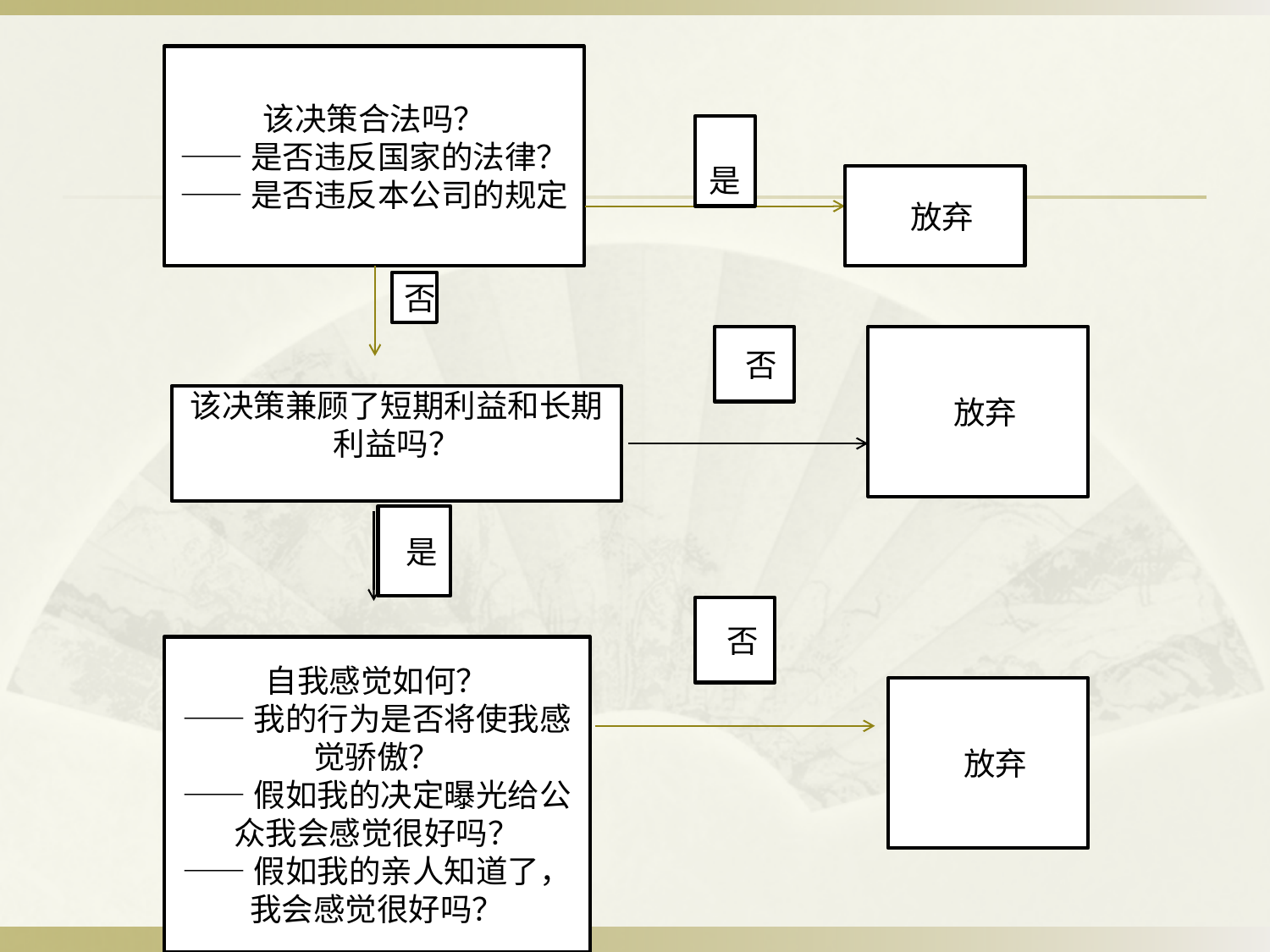

该决策合法吗？
——是否违反国家的法律？
——是否违反本公司的规定
 是
 放弃
否
 否
 放弃
该决策兼顾了短期利益和长期利益吗？

 是
 否
自我感觉如何？
——我的行为是否将使我感觉骄傲？
——假如我的决定曝光给公众我会感觉很好吗？
——假如我的亲人知道了，我会感觉很好吗？
 放弃